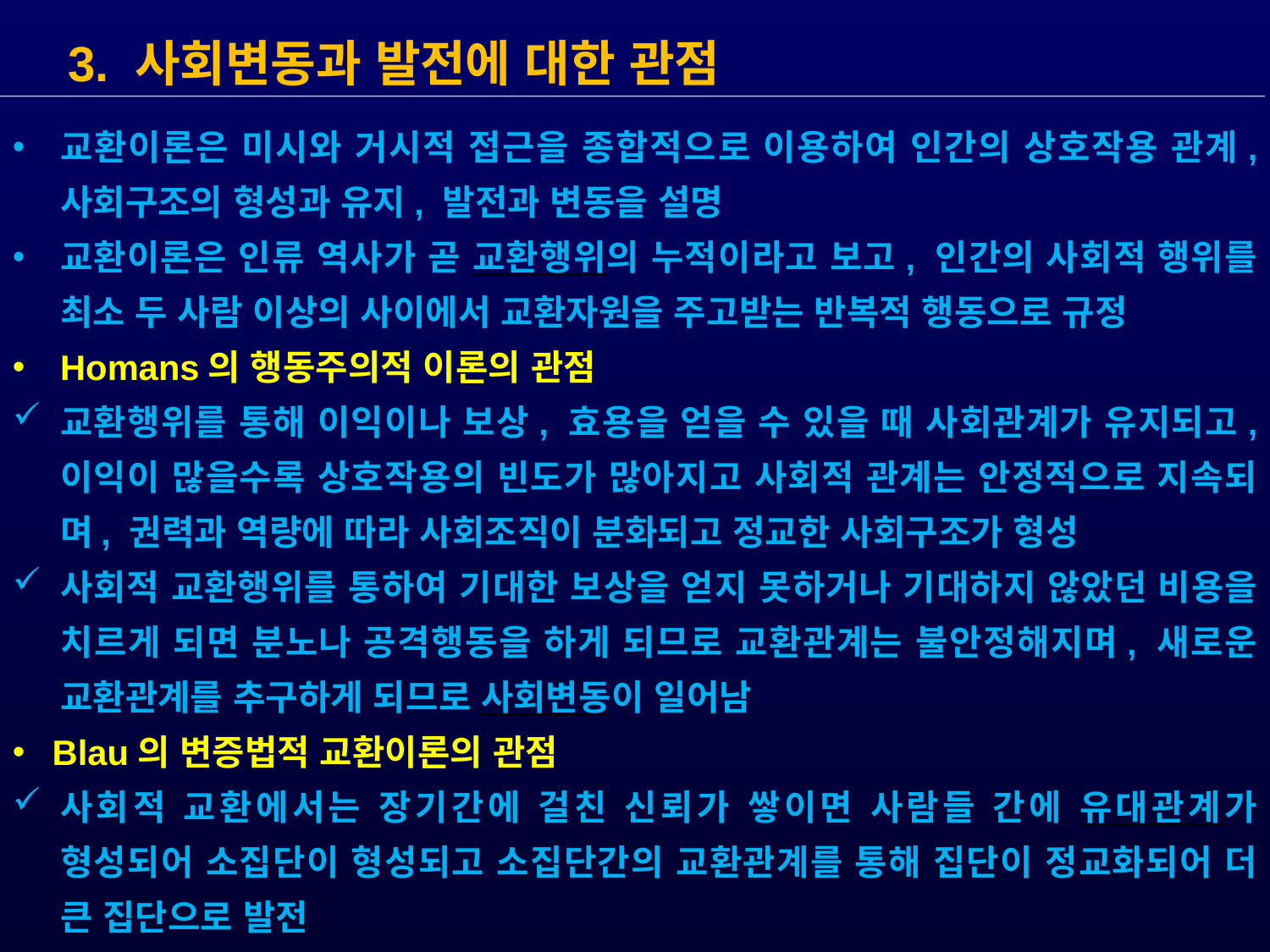

3. 사회변동과 발전에 대한 관점

교환이론은 미시와 거시적 접근을 종합적으로 이용하여 인간의 상호작용 관계, 사회구조의 형성과 유지, 발전과 변동을 설명
교환이론은 인류 역사가 곧 교환행위의 누적이라고 보고, 인간의 사회적 행위를 최소 두 사람 이상의 사이에서 교환자원을 주고받는 반복적 행동으로 규정
Homans의 행동주의적 이론의 관점
교환행위를 통해 이익이나 보상, 효용을 얻을 수 있을 때 사회관계가 유지되고, 이익이 많을수록 상호작용의 빈도가 많아지고 사회적 관계는 안정적으로 지속되며, 권력과 역량에 따라 사회조직이 분화되고 정교한 사회구조가 형성
사회적 교환행위를 통하여 기대한 보상을 얻지 못하거나 기대하지 않았던 비용을 치르게 되면 분노나 공격행동을 하게 되므로 교환관계는 불안정해지며, 새로운 교환관계를 추구하게 되므로 사회변동이 일어남
Blau의 변증법적 교환이론의 관점
사회적 교환에서는 장기간에 걸친 신뢰가 쌓이면 사람들 간에 유대관계가 형성되어 소집단이 형성되고 소집단간의 교환관계를 통해 집단이 정교화되어 더 큰 집단으로 발전